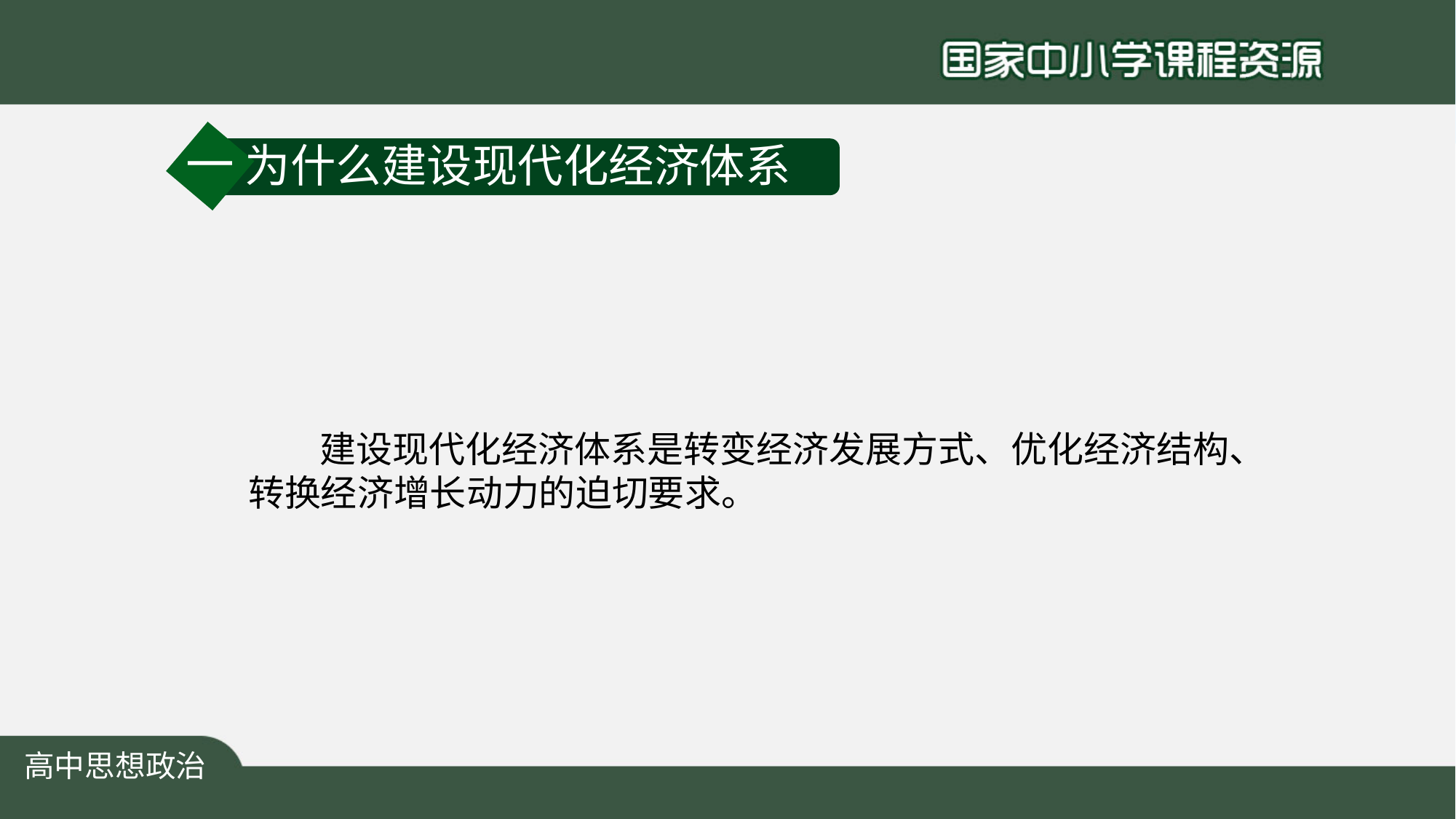

一 为什么建设现代化经济体系

           建设现代化经济体系是转变经济发展方式、优化经济结构、转换经济增长动力的迫切要求。